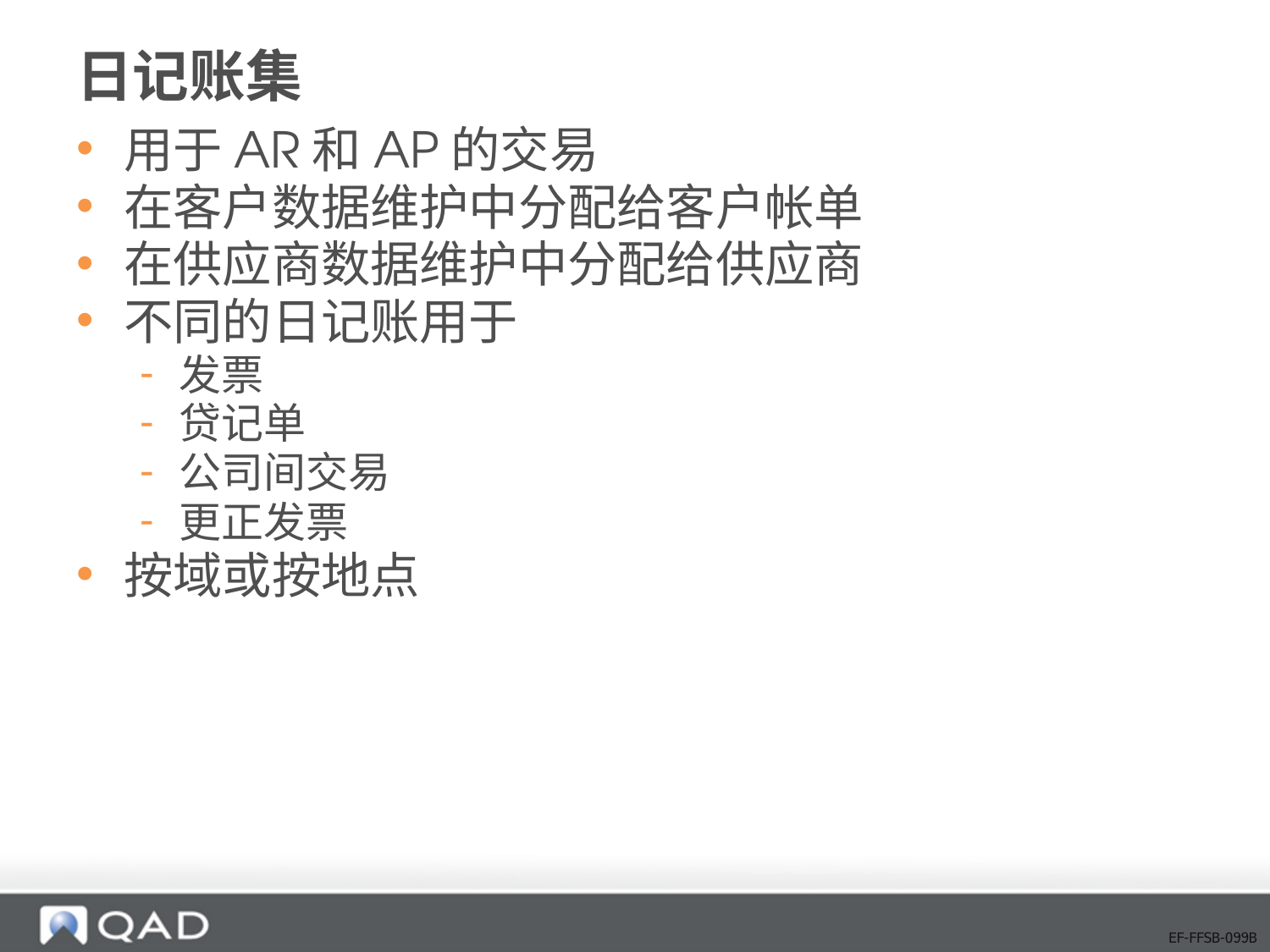

# 日记账集
用于AR和AP的交易
在客户数据维护中分配给客户帐单
在供应商数据维护中分配给供应商
不同的日记账用于
发票
贷记单
公司间交易
更正发票
按域或按地点
EF-FFSB-099B